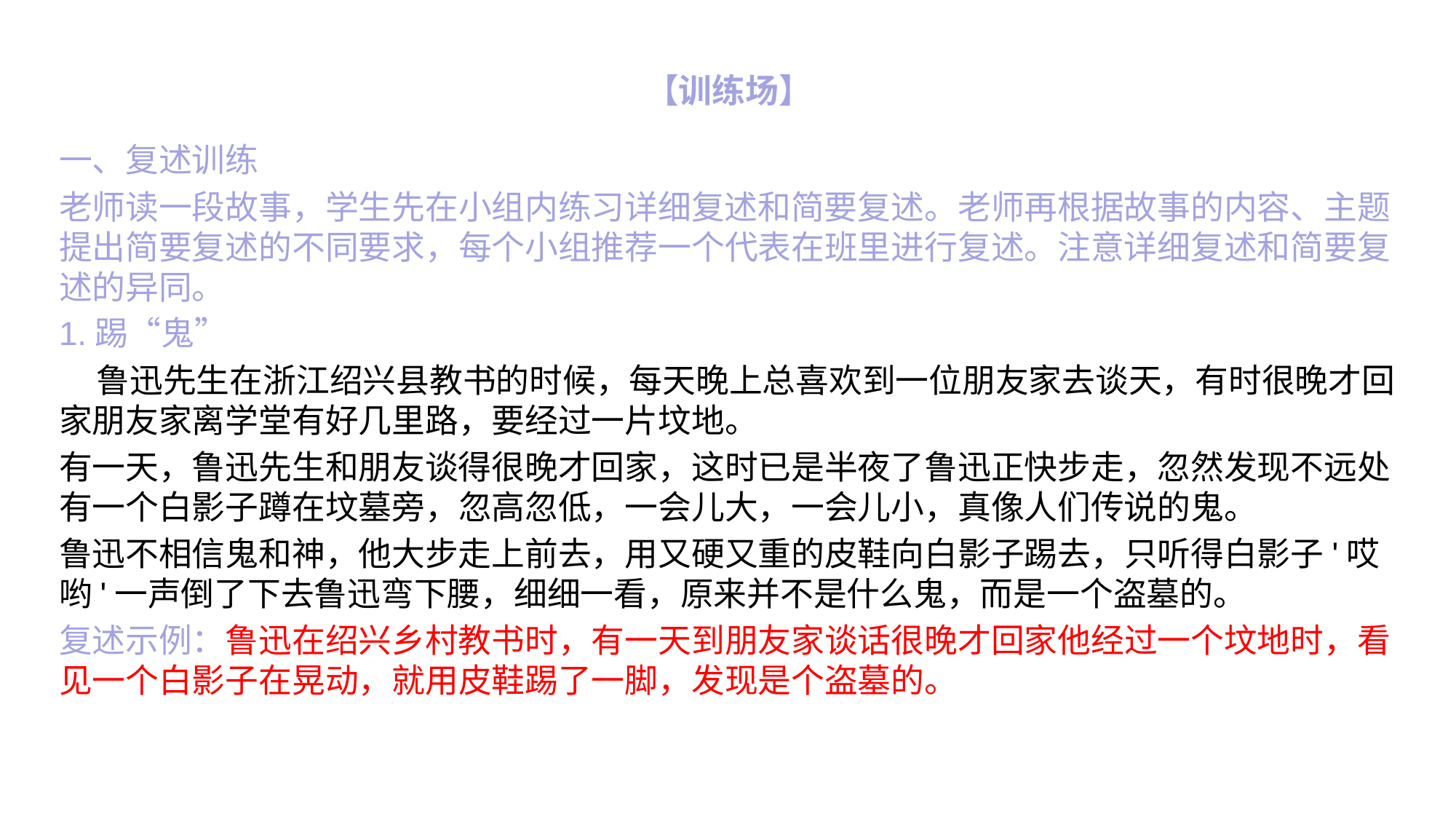

# 【训练场】
一、复述训练
老师读一段故事，学生先在小组内练习详细复述和简要复述。老师再根据故事的内容、主题提出简要复述的不同要求，每个小组推荐一个代表在班里进行复述。注意详细复述和简要复述的异同。
1.踢“鬼”
    鲁迅先生在浙江绍兴县教书的时候，每天晚上总喜欢到一位朋友家去谈天，有时很晚才回家朋友家离学堂有好几里路，要经过一片坟地。
有一天，鲁迅先生和朋友谈得很晚才回家，这时已是半夜了鲁迅正快步走，忽然发现不远处有一个白影子蹲在坟墓旁，忽高忽低，一会儿大，一会儿小，真像人们传说的鬼。
鲁迅不相信鬼和神，他大步走上前去，用又硬又重的皮鞋向白影子踢去，只听得白影子'哎哟'一声倒了下去鲁迅弯下腰，细细一看，原来并不是什么鬼，而是一个盗墓的。
复述示例：鲁迅在绍兴乡村教书时，有一天到朋友家谈话很晚才回家他经过一个坟地时，看见一个白影子在晃动，就用皮鞋踢了一脚，发现是个盗墓的。